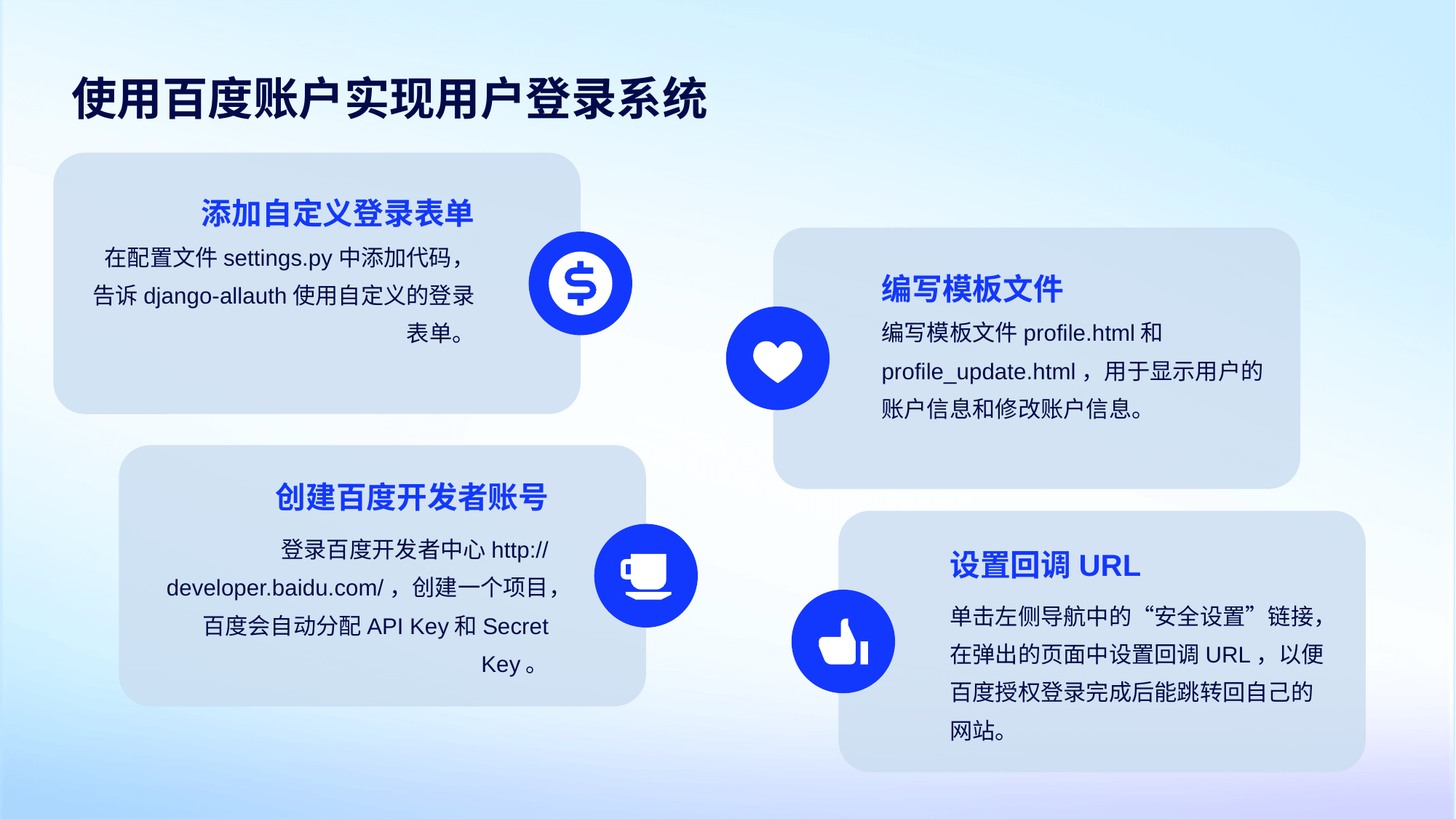

使用百度账户实现用户登录系统

添加自定义登录表单

在配置文件settings.py中添加代码，告诉django-allauth使用自定义的登录表单。

编写模板文件

编写模板文件profile.html和profile_update.html，用于显示用户的账户信息和修改账户信息。

创建百度开发者账号

登录百度开发者中心http://developer.baidu.com/，创建一个项目，百度会自动分配API Key和Secret Key。

设置回调URL

单击左侧导航中的“安全设置”链接，在弹出的页面中设置回调URL，以便百度授权登录完成后能跳转回自己的网站。